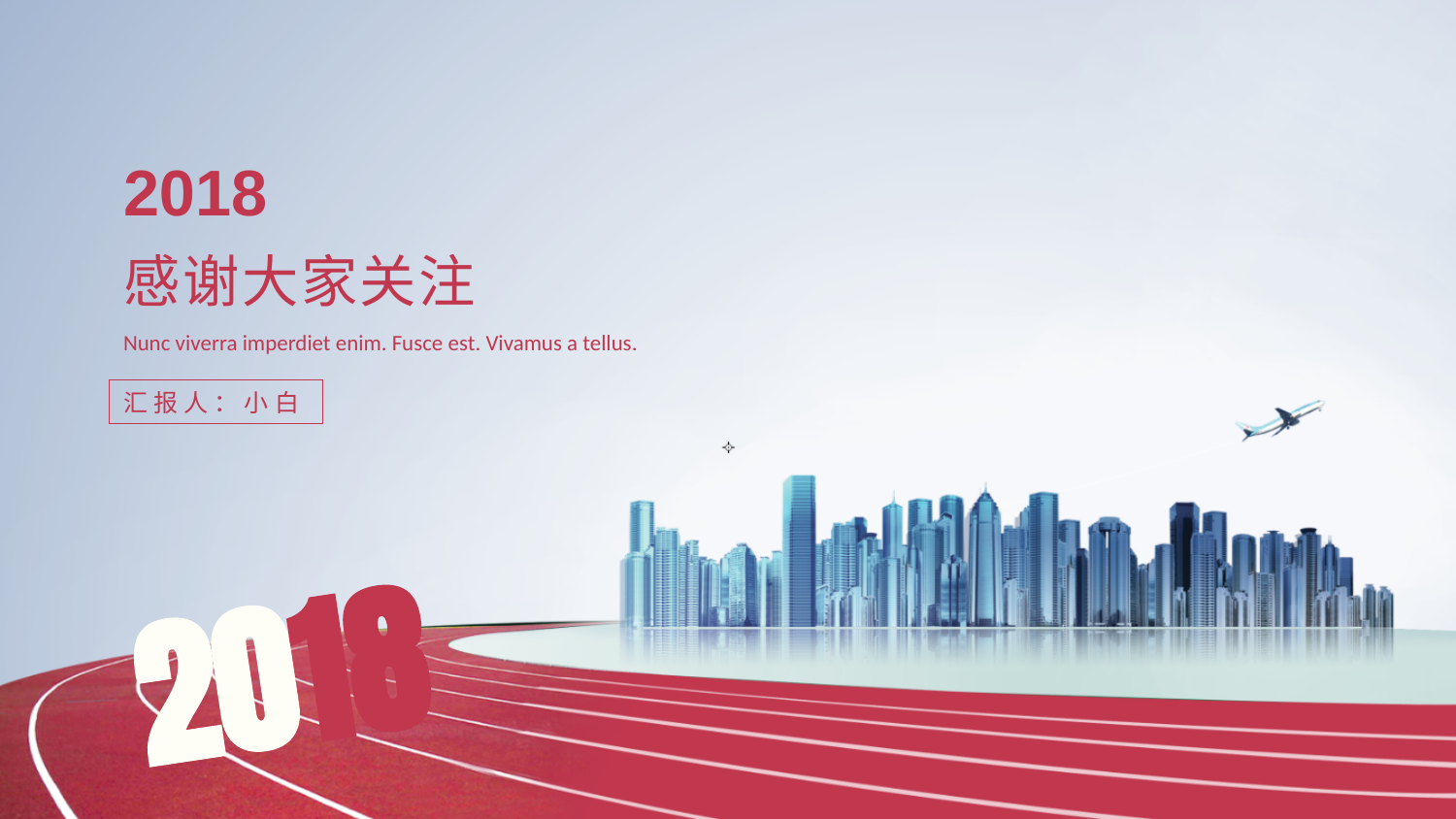

2018
感谢大家关注
Nunc viverra imperdiet enim. Fusce est. Vivamus a tellus.
汇报人：小白
2018